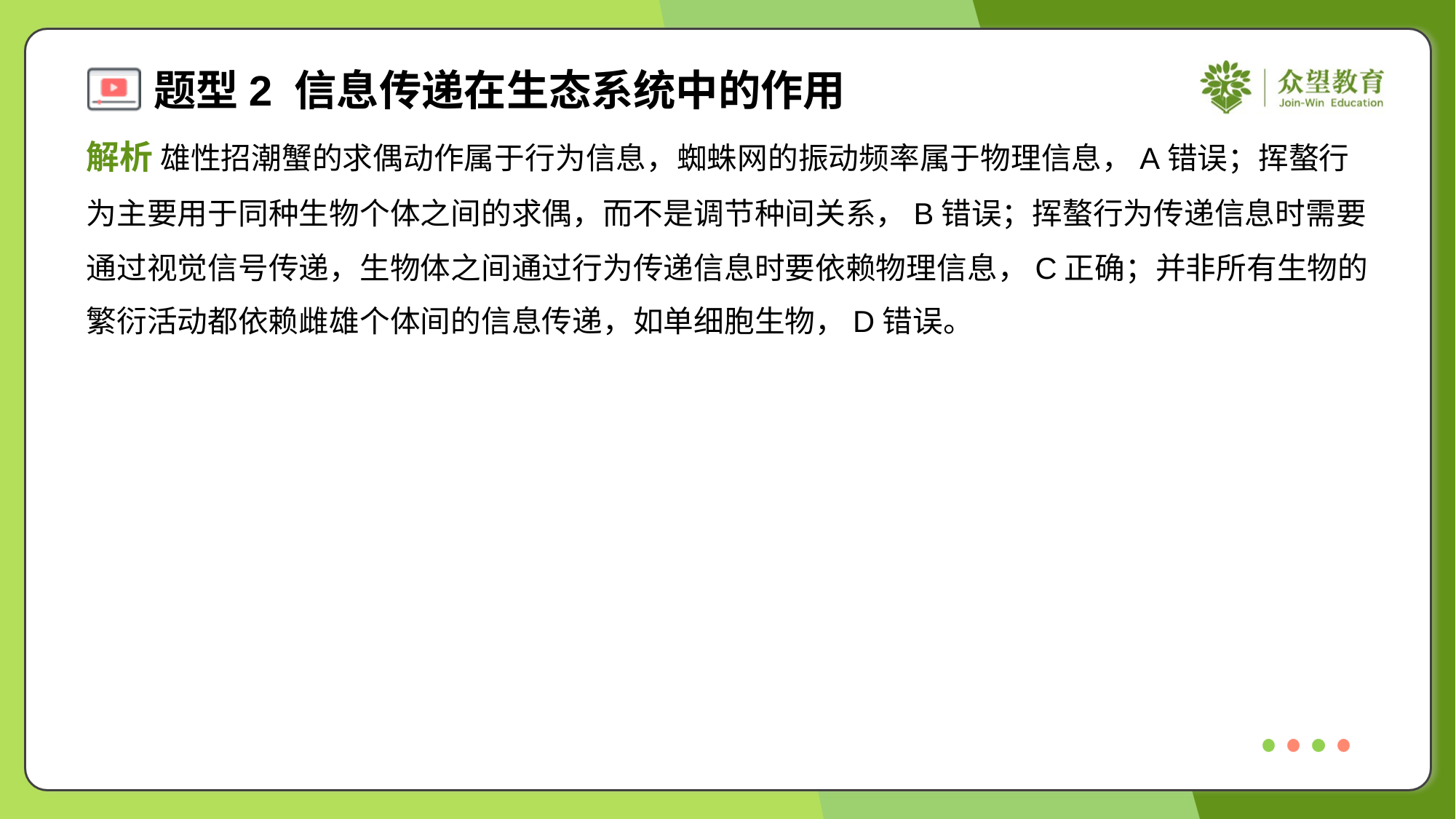

解析 雄性招潮蟹的求偶动作属于行为信息，蜘蛛网的振动频率属于物理信息，A错误；挥螯行
为主要用于同种生物个体之间的求偶，而不是调节种间关系，B错误；挥螯行为传递信息时需要
通过视觉信号传递，生物体之间通过行为传递信息时要依赖物理信息，C正确；并非所有生物的
繁衍活动都依赖雌雄个体间的信息传递，如单细胞生物，D错误。